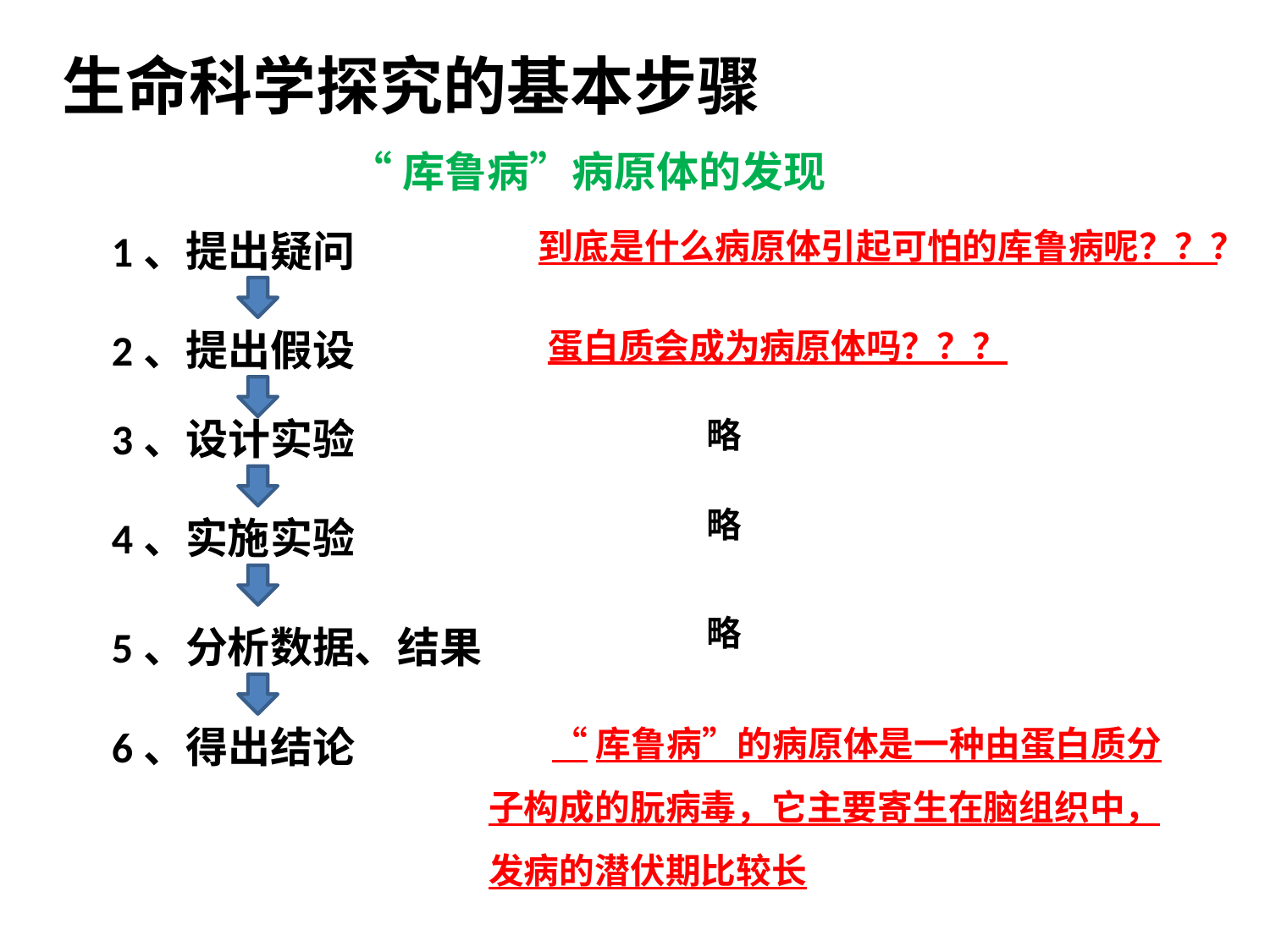

生命科学探究的基本步骤
“库鲁病”病原体的发现
1、提出疑问
到底是什么病原体引起可怕的库鲁病呢？？？

2、提出假设
蛋白质会成为病原体吗？？？

3、设计实验
略

略
4、实施实验

略
5、分析数据、结果

“库鲁病”的病原体是一种由蛋白质分子构成的朊病毒，它主要寄生在脑组织中，发病的潜伏期比较长
6、得出结论